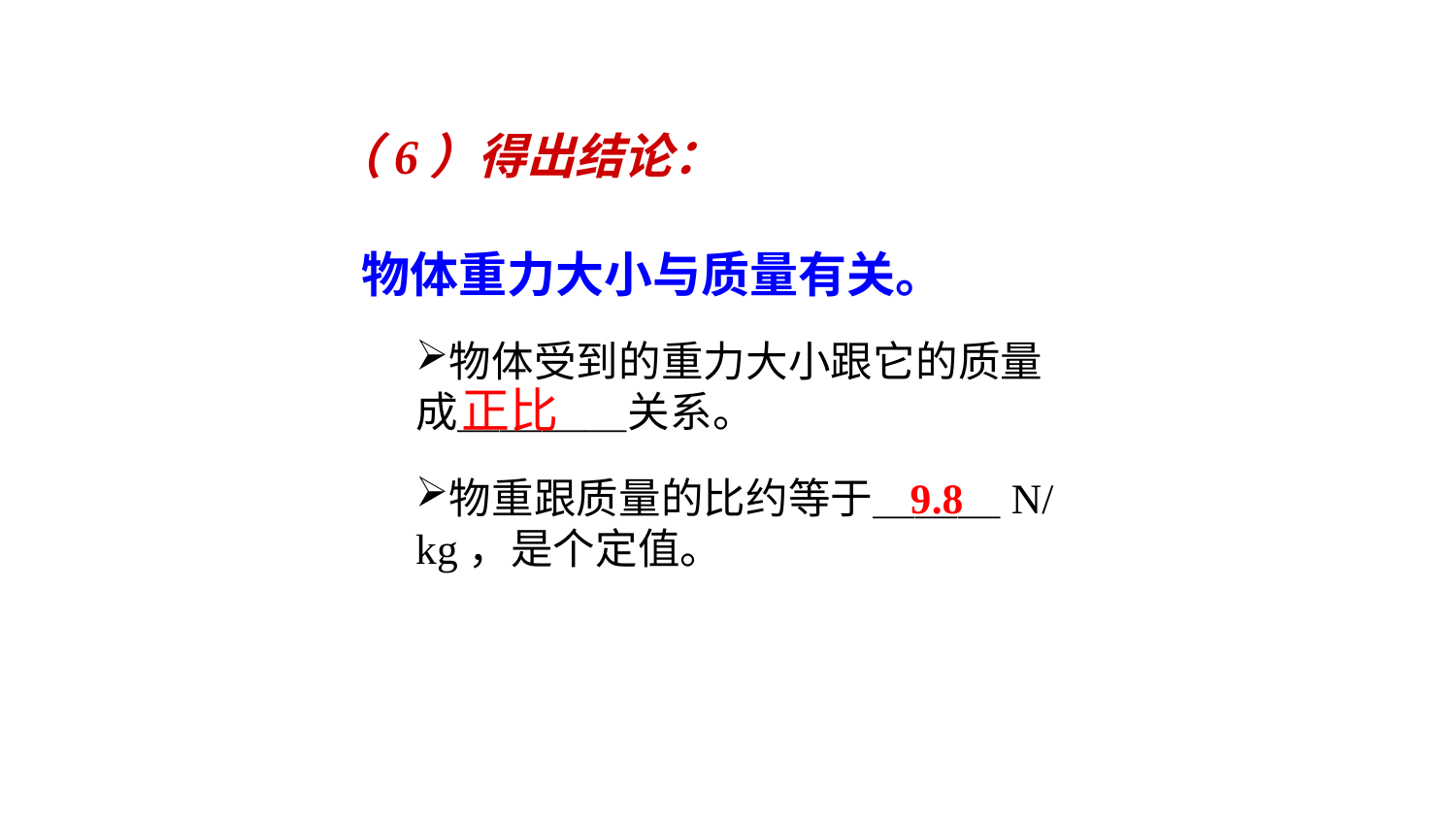

（6）得出结论：
物体重力大小与质量有关。
物体受到的重力大小跟它的质量成＿＿＿＿关系。
正比
物重跟质量的比约等于＿＿＿N/kg，是个定值。
9.8